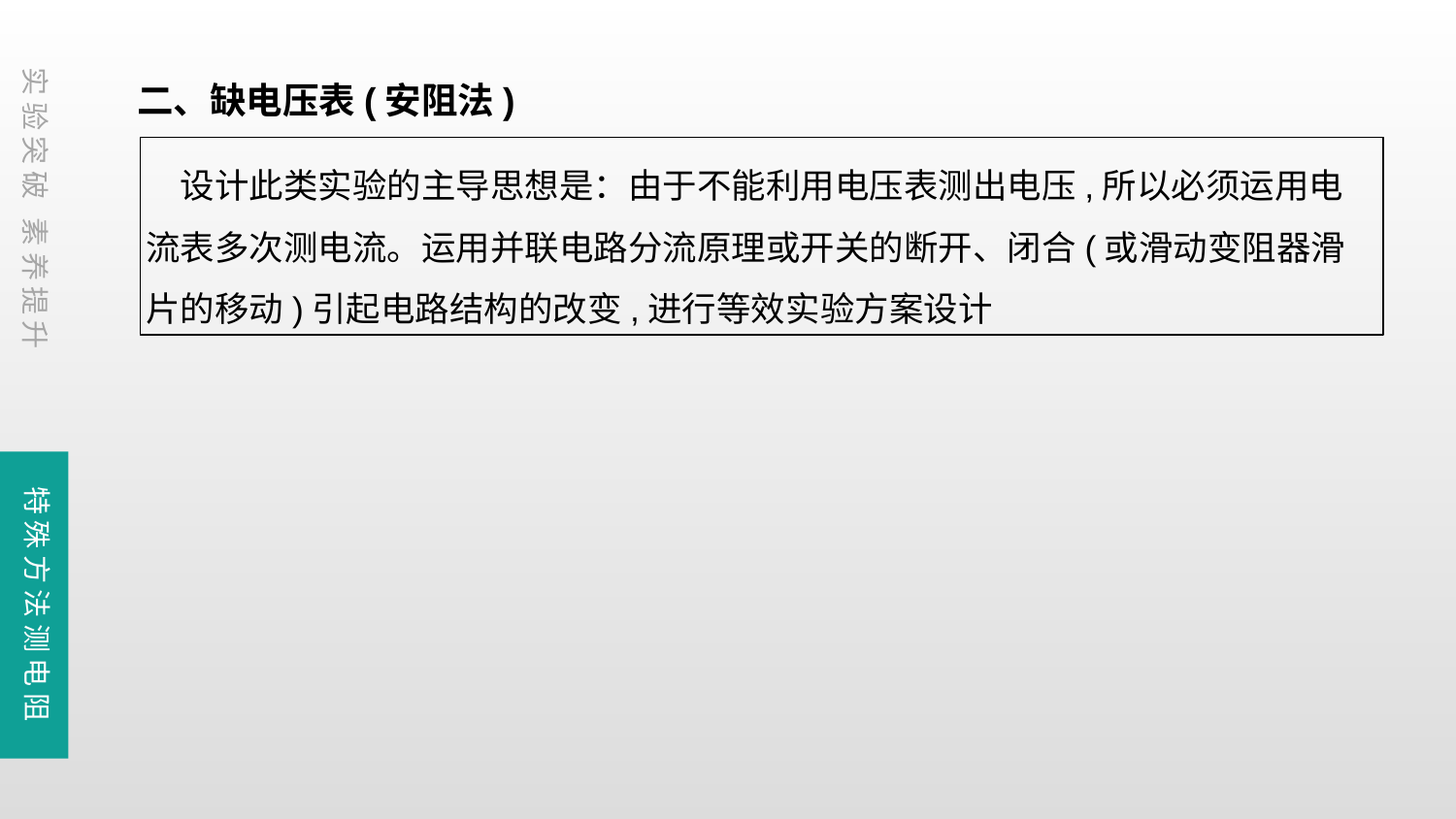

二、缺电压表(安阻法)
实验突破 素养提升
　设计此类实验的主导思想是：由于不能利用电压表测出电压,所以必须运用电流表多次测电流。运用并联电路分流原理或开关的断开、闭合(或滑动变阻器滑片的移动)引起电路结构的改变,进行等效实验方案设计

特殊方法测电阻